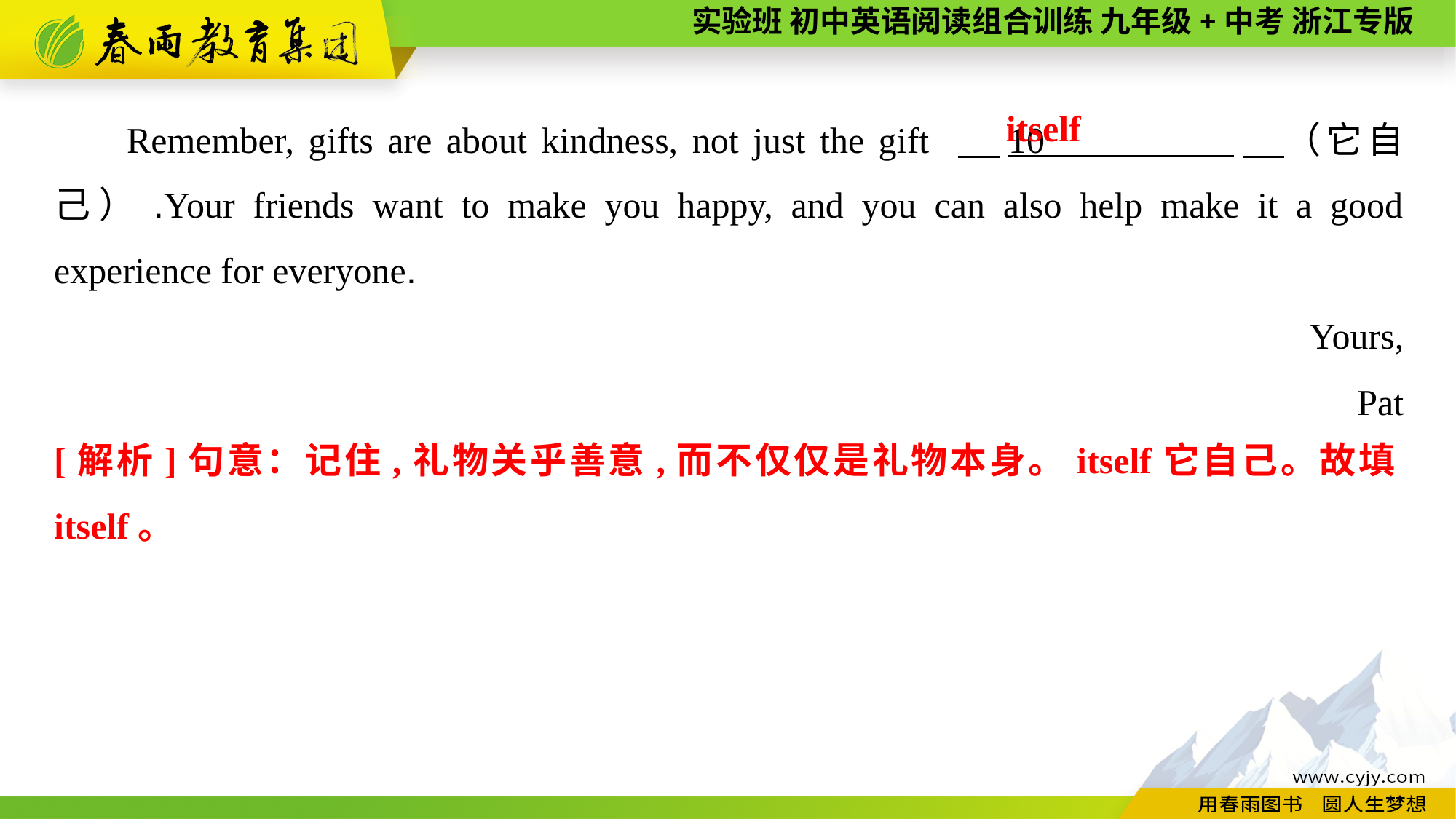

Remember, gifts are about kindness, not just the gift 　10             　（它自己）.Your friends want to make you happy, and you can also help make it a good experience for everyone.
Yours,
Pat
 itself
[解析]句意：记住,礼物关乎善意,而不仅仅是礼物本身。itself它自己。故填itself。